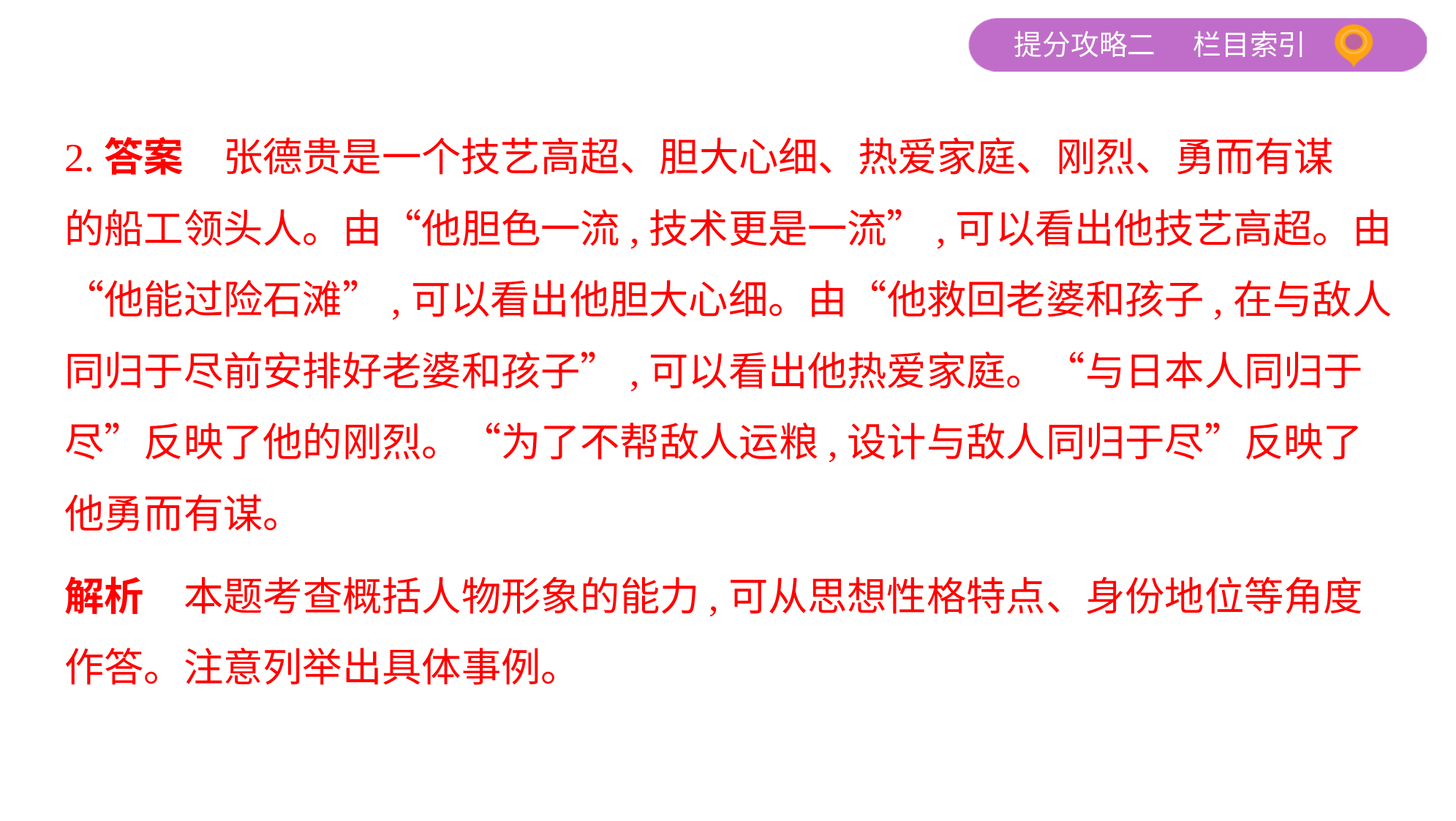

2.答案　张德贵是一个技艺高超、胆大心细、热爱家庭、刚烈、勇而有谋
的船工领头人。由“他胆色一流,技术更是一流”,可以看出他技艺高超。由
“他能过险石滩”,可以看出他胆大心细。由“他救回老婆和孩子,在与敌人
同归于尽前安排好老婆和孩子”,可以看出他热爱家庭。“与日本人同归于
尽”反映了他的刚烈。“为了不帮敌人运粮,设计与敌人同归于尽”反映了
他勇而有谋。
解析　本题考查概括人物形象的能力,可从思想性格特点、身份地位等角度
作答。注意列举出具体事例。